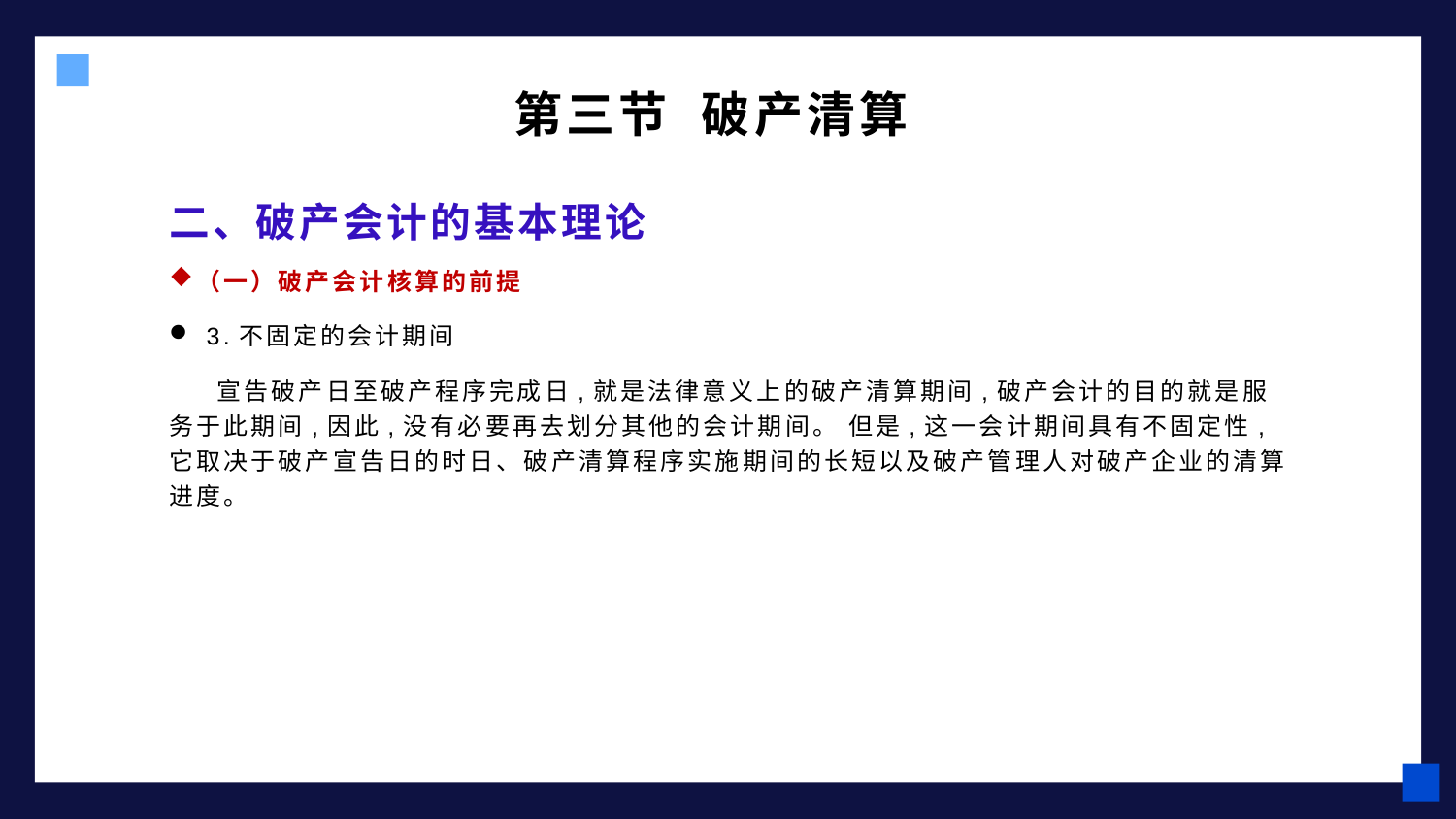

第三节  破产清算
# 二、破产会计的基本理论
（一）破产会计核算的前提
 3.不固定的会计期间
     宣告破产日至破产程序完成日,就是法律意义上的破产清算期间,破产会计的目的就是服务于此期间,因此,没有必要再去划分其他的会计期间。 但是,这一会计期间具有不固定性,它取决于破产宣告日的时日、破产清算程序实施期间的长短以及破产管理人对破产企业的清算进度。